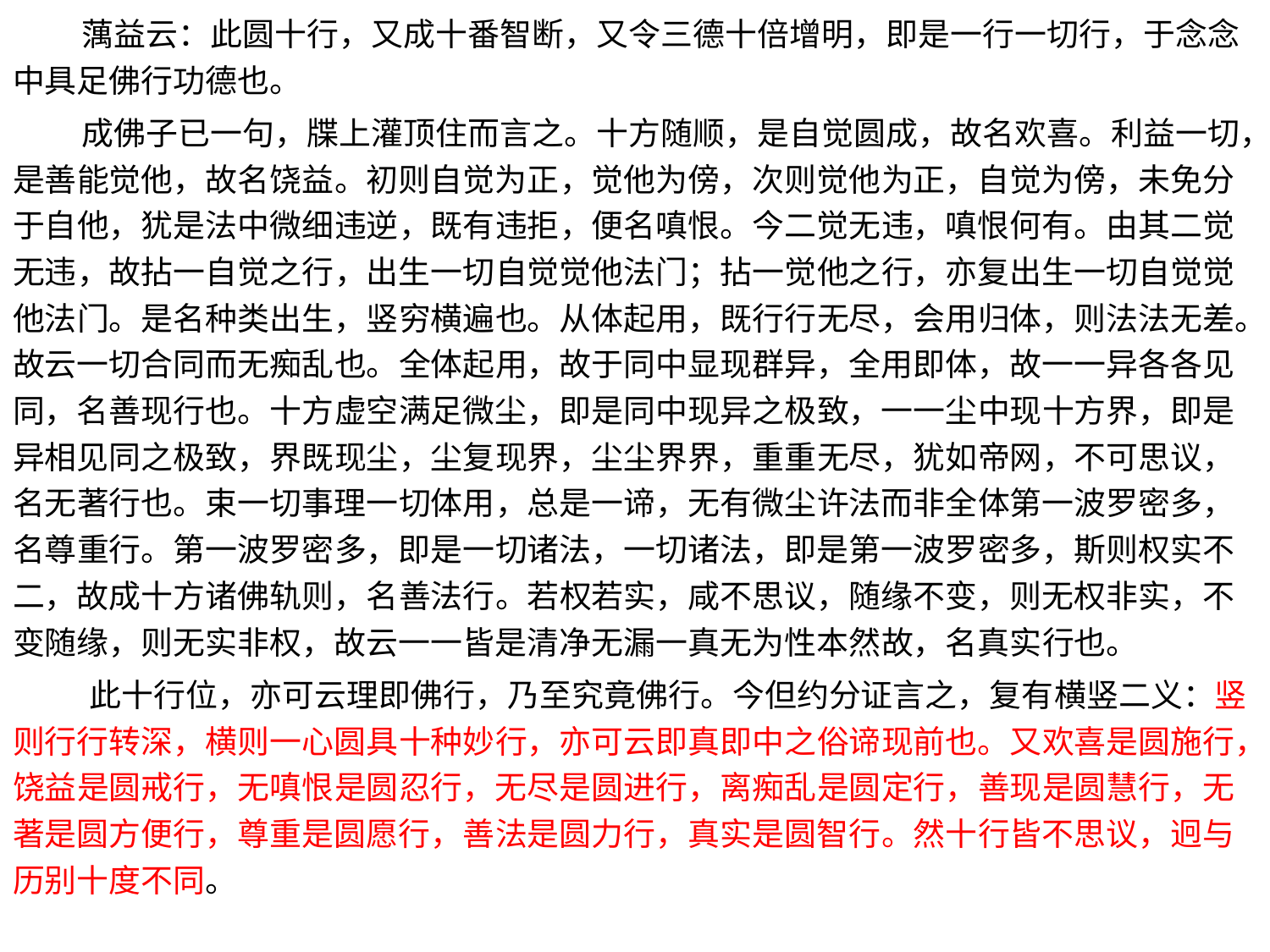

蕅益云：此圆十行，又成十番智断，又令三德十倍增明，即是一行一切行，于念念中具足佛行功德也。
         成佛子已一句，牒上灌顶住而言之。十方随顺，是自觉圆成，故名欢喜。利益一切，是善能觉他，故名饶益。初则自觉为正，觉他为傍，次则觉他为正，自觉为傍，未免分于自他，犹是法中微细违逆，既有违拒，便名嗔恨。今二觉无违，嗔恨何有。由其二觉无违，故拈一自觉之行，出生一切自觉觉他法门；拈一觉他之行，亦复出生一切自觉觉他法门。是名种类出生，竖穷横遍也。从体起用，既行行无尽，会用归体，则法法无差。故云一切合同而无痴乱也。全体起用，故于同中显现群异，全用即体，故一一异各各见同，名善现行也。十方虚空满足微尘，即是同中现异之极致，一一尘中现十方界，即是异相见同之极致，界既现尘，尘复现界，尘尘界界，重重无尽，犹如帝网，不可思议，名无著行也。束一切事理一切体用，总是一谛，无有微尘许法而非全体第一波罗密多，名尊重行。第一波罗密多，即是一切诸法，一切诸法，即是第一波罗密多，斯则权实不二，故成十方诸佛轨则，名善法行。若权若实，咸不思议，随缘不变，则无权非实，不变随缘，则无实非权，故云一一皆是清净无漏一真无为性本然故，名真实行也。
          此十行位，亦可云理即佛行，乃至究竟佛行。今但约分证言之，复有横竖二义：竖则行行转深，横则一心圆具十种妙行，亦可云即真即中之俗谛现前也。又欢喜是圆施行，饶益是圆戒行，无嗔恨是圆忍行，无尽是圆进行，离痴乱是圆定行，善现是圆慧行，无著是圆方便行，尊重是圆愿行，善法是圆力行，真实是圆智行。然十行皆不思议，迥与历别十度不同。